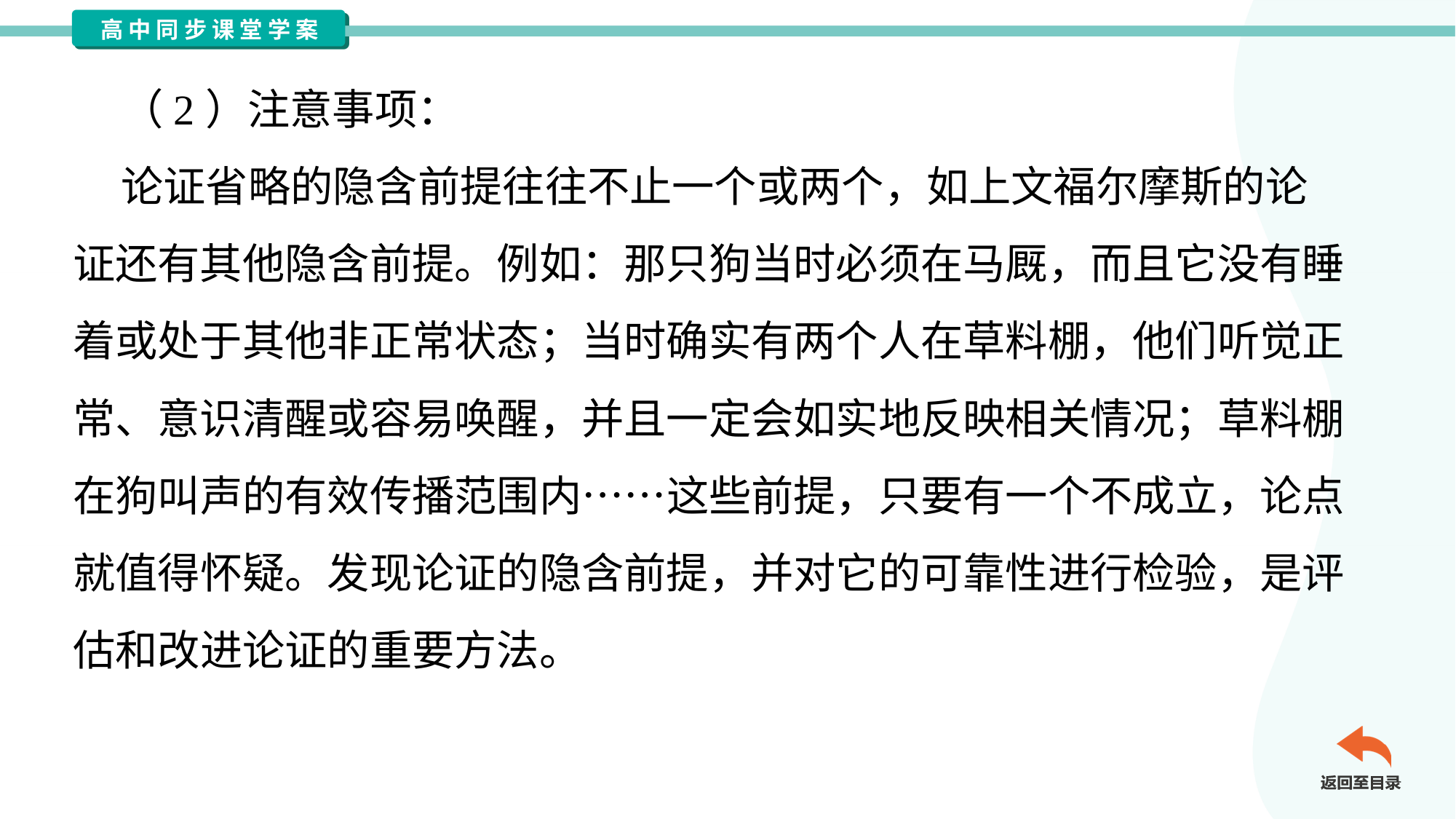

（2）注意事项：
    论证省略的隐含前提往往不止一个或两个，如上文福尔摩斯的论
证还有其他隐含前提。例如：那只狗当时必须在马厩，而且它没有睡
着或处于其他非正常状态；当时确实有两个人在草料棚，他们听觉正
常、意识清醒或容易唤醒，并且一定会如实地反映相关情况；草料棚
在狗叫声的有效传播范围内……这些前提，只要有一个不成立，论点
就值得怀疑。发现论证的隐含前提，并对它的可靠性进行检验，是评
估和改进论证的重要方法。